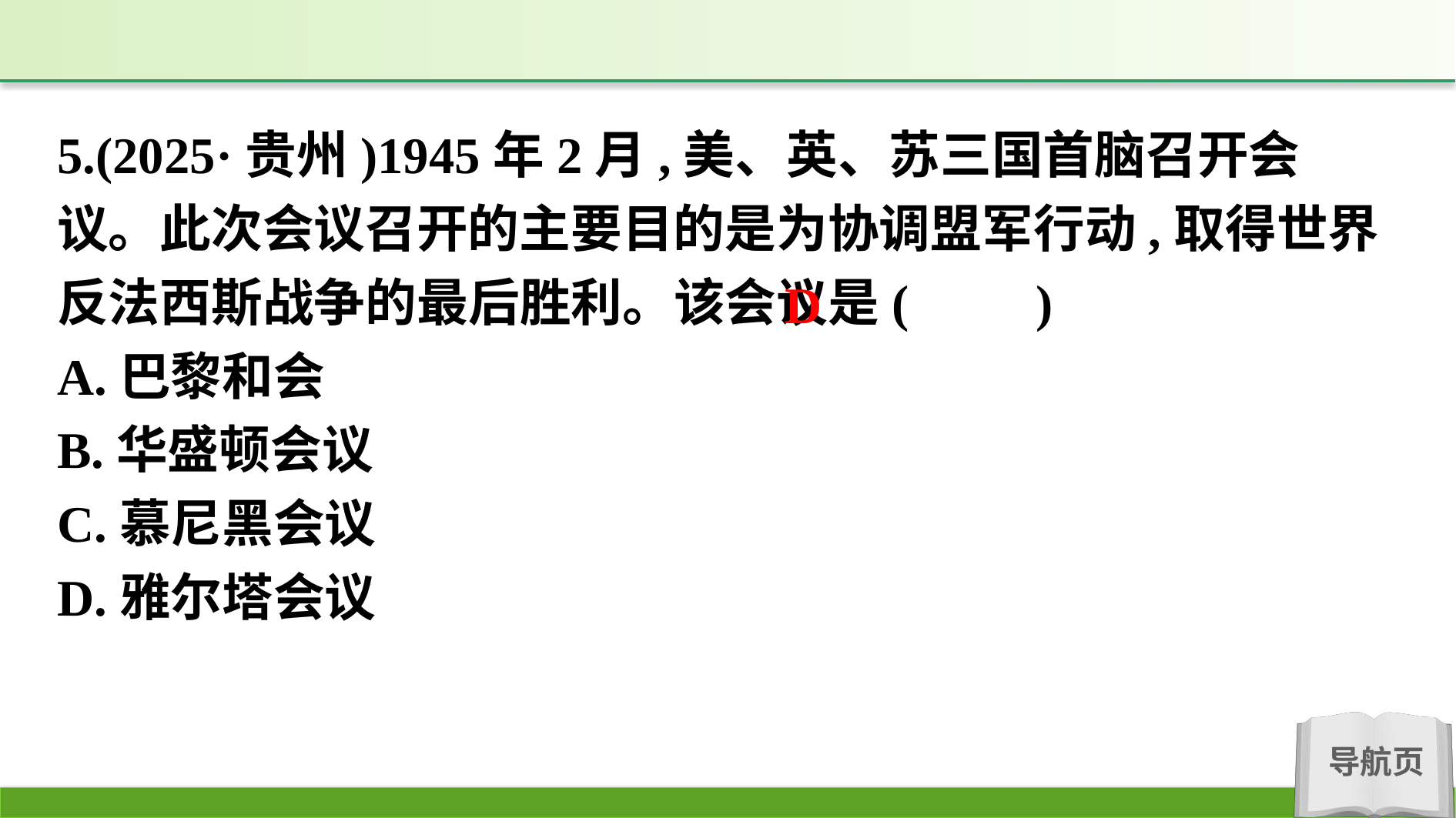

5.(2025·贵州)1945年2月,美、英、苏三国首脑召开会议。此次会议召开的主要目的是为协调盟军行动,取得世界反法西斯战争的最后胜利。该会议是(　　)
A.巴黎和会
B.华盛顿会议
C.慕尼黑会议
D.雅尔塔会议
D